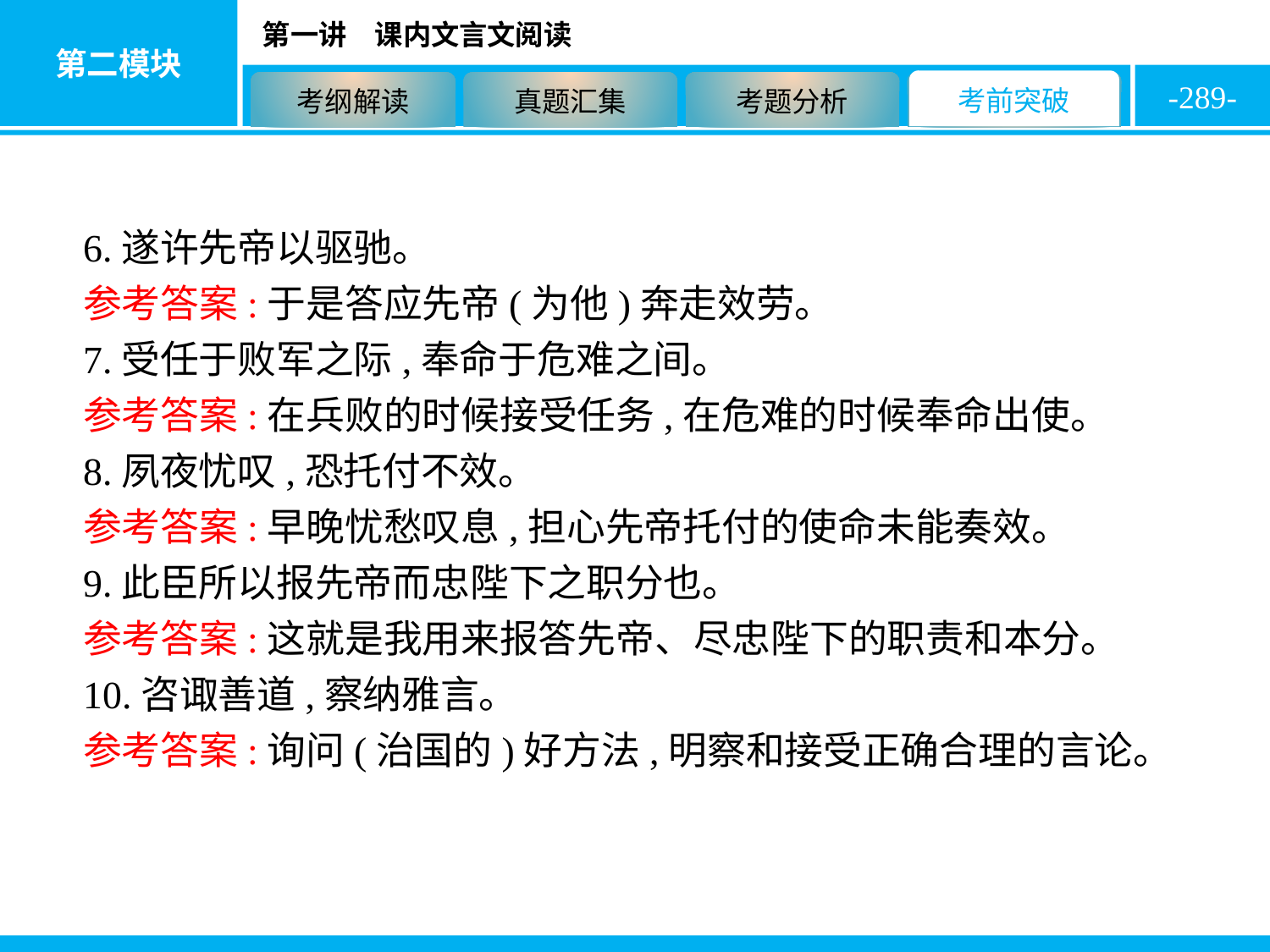

-289-
6.遂许先帝以驱驰。
参考答案:于是答应先帝(为他)奔走效劳。
7.受任于败军之际,奉命于危难之间。
参考答案:在兵败的时候接受任务,在危难的时候奉命出使。
8.夙夜忧叹,恐托付不效。
参考答案:早晚忧愁叹息,担心先帝托付的使命未能奏效。
9.此臣所以报先帝而忠陛下之职分也。
参考答案:这就是我用来报答先帝、尽忠陛下的职责和本分。
10.咨诹善道,察纳雅言。
参考答案:询问(治国的)好方法,明察和接受正确合理的言论。